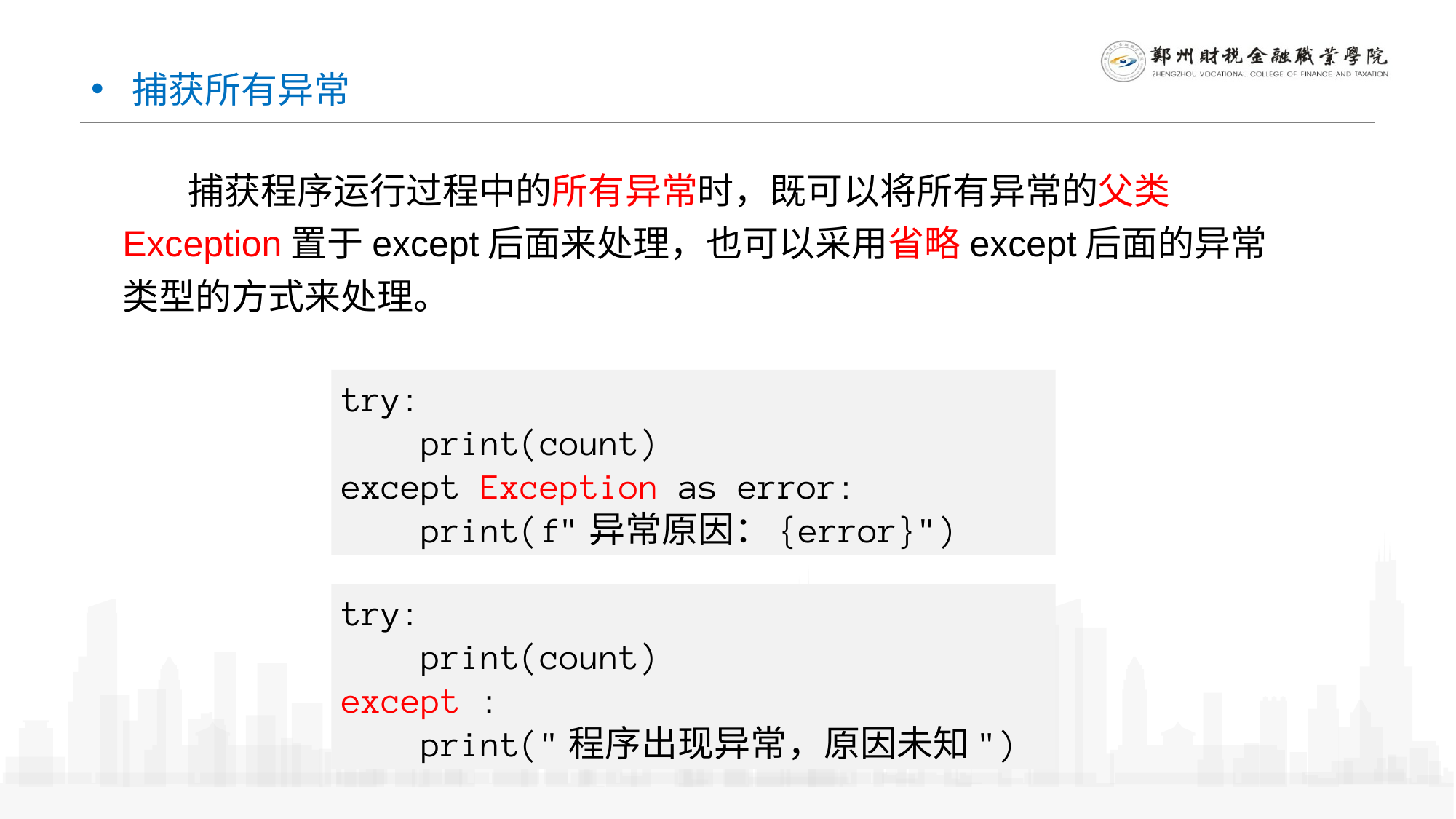

捕获所有异常
       捕获程序运行过程中的所有异常时，既可以将所有异常的父类Exception置于except后面来处理，也可以采用省略except后面的异常类型的方式来处理。
try:
    print(count)
except Exception as error:
    print(f"异常原因：{error}")
try:
    print(count)
except :
    print("程序出现异常，原因未知")